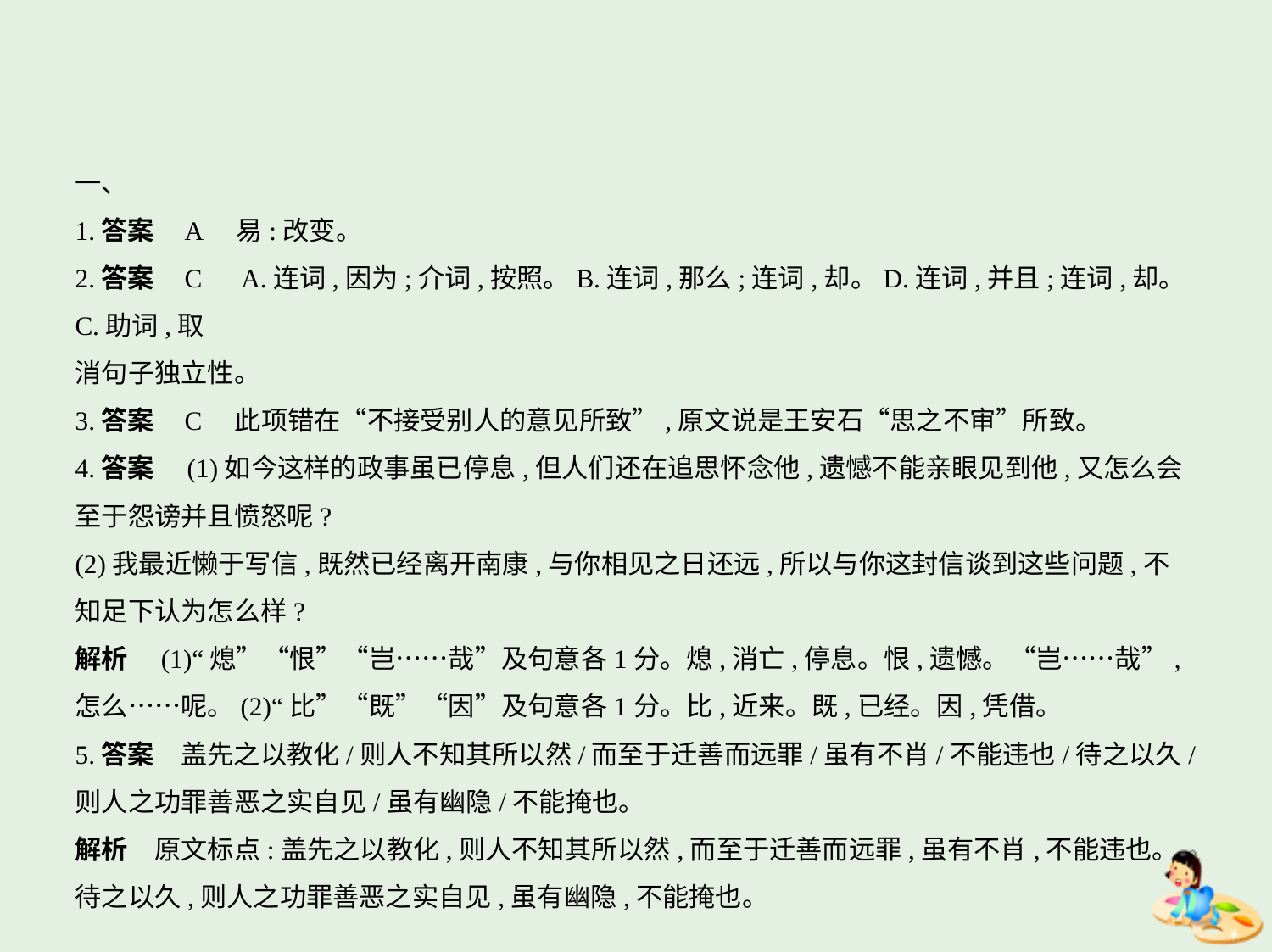

一、
1.答案    A　易:改变。
2.答案    C　A.连词,因为;介词,按照。B.连词,那么;连词,却。D.连词,并且;连词,却。C.助词,取
消句子独立性。
3.答案    C　此项错在“不接受别人的意见所致”,原文说是王安石“思之不审”所致。
4.答案　(1)如今这样的政事虽已停息,但人们还在追思怀念他,遗憾不能亲眼见到他,又怎么会
至于怨谤并且愤怒呢?
(2)我最近懒于写信,既然已经离开南康,与你相见之日还远,所以与你这封信谈到这些问题,不
知足下认为怎么样?
解析　(1)“熄”“恨”“岂……哉”及句意各1分。熄,消亡,停息。恨,遗憾。“岂……哉”,
怎么……呢。(2)“比”“既”“因”及句意各1分。比,近来。既,已经。因,凭借。
5.答案　盖先之以教化/则人不知其所以然/而至于迁善而远罪/虽有不肖/不能违也/待之以久/
则人之功罪善恶之实自见/虽有幽隐/不能掩也。
解析　原文标点:盖先之以教化,则人不知其所以然,而至于迁善而远罪,虽有不肖,不能违也。
待之以久,则人之功罪善恶之实自见,虽有幽隐,不能掩也。